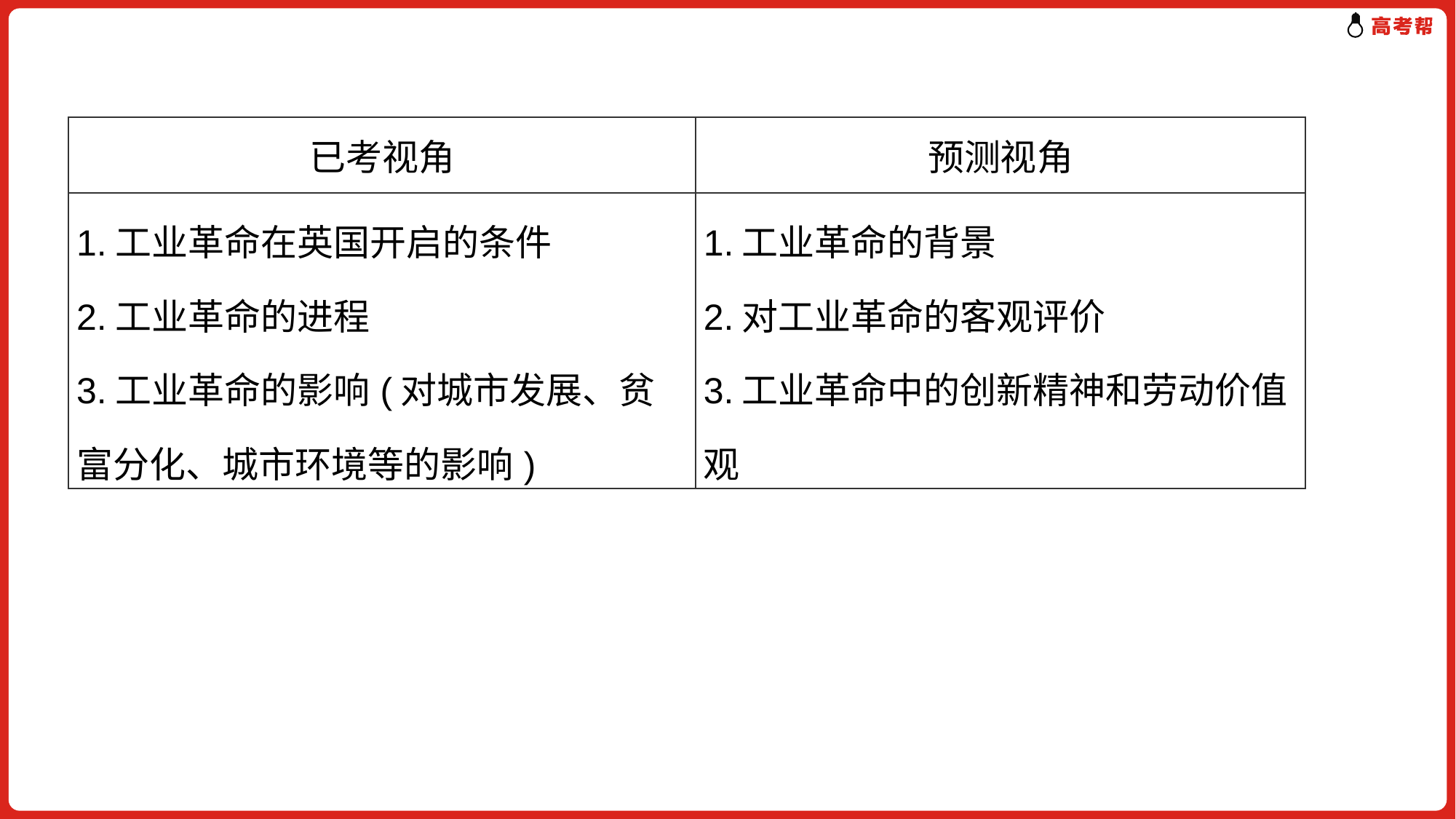

| 已考视角 | 预测视角 |
| --- | --- |
| 1.工业革命在英国开启的条件 2.工业革命的进程 3.工业革命的影响(对城市发展、贫富分化、城市环境等的影响) | 1.工业革命的背景 2.对工业革命的客观评价 3.工业革命中的创新精神和劳动价值观 |